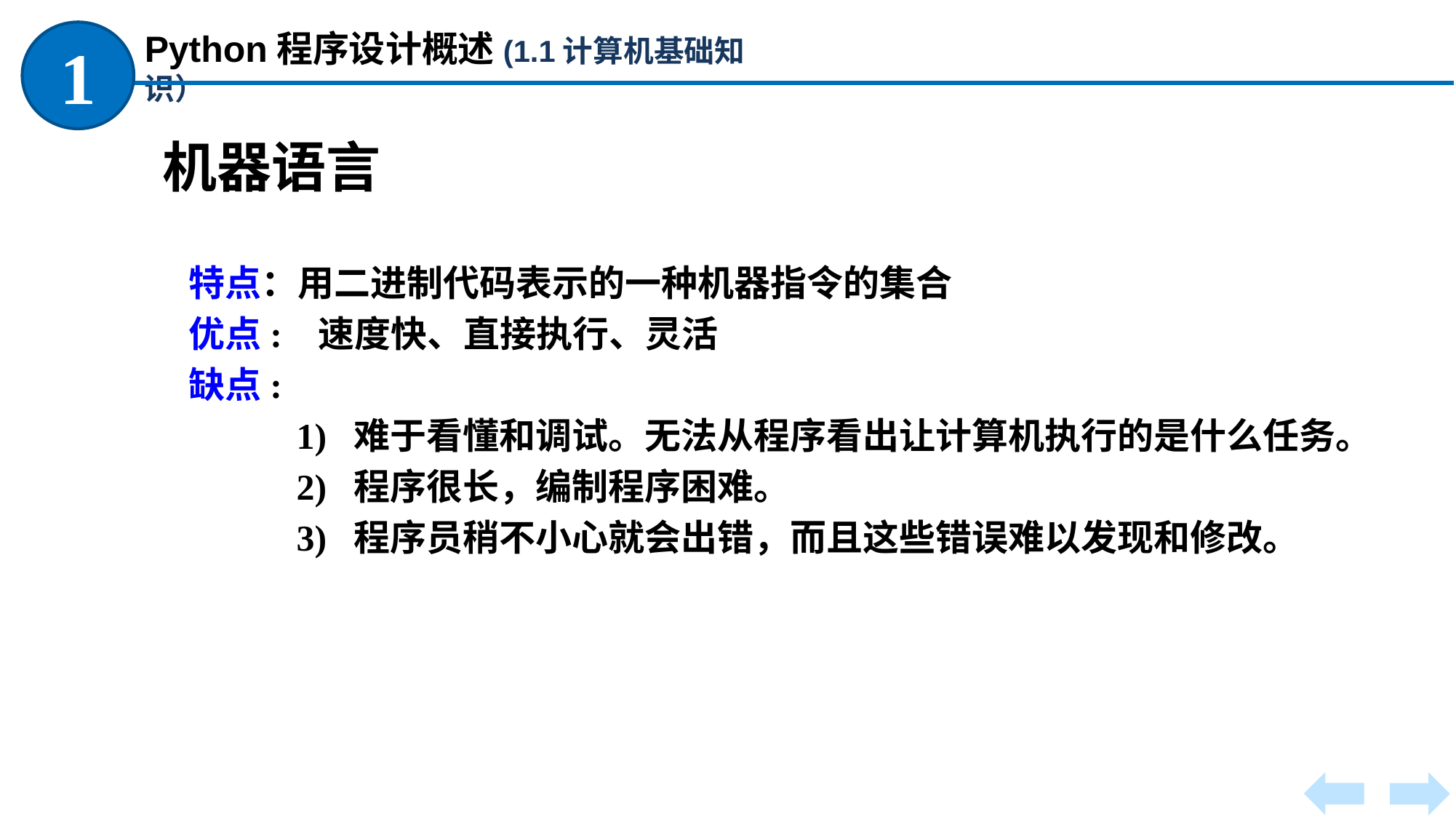

Python程序设计概述(1.1计算机基础知识）
1
机器语言
特点：用二进制代码表示的一种机器指令的集合
优点:   速度快、直接执行、灵活
缺点:
1)  难于看懂和调试。无法从程序看出让计算机执行的是什么任务。
2)  程序很长，编制程序困难。
3)  程序员稍不小心就会出错，而且这些错误难以发现和修改。